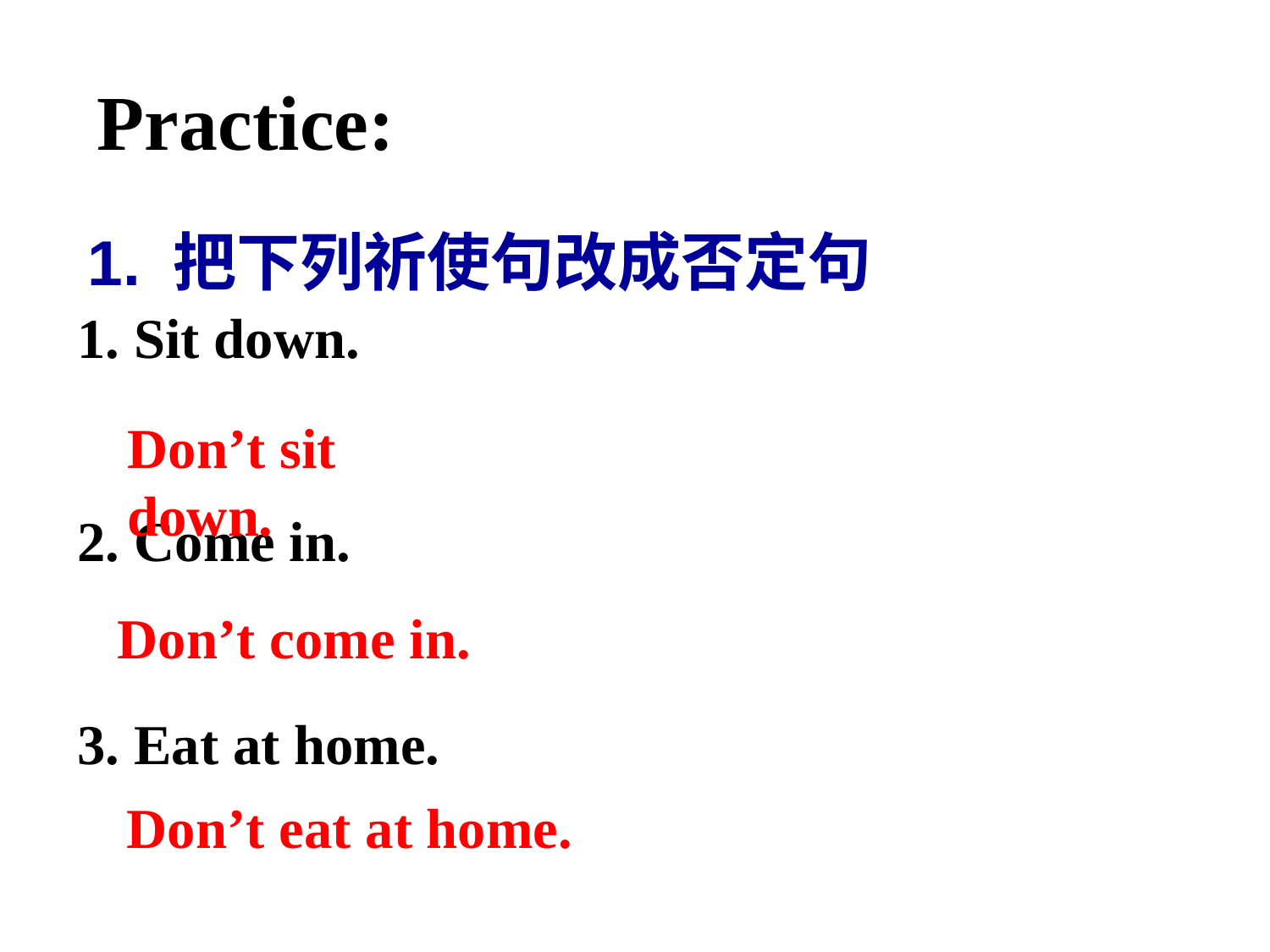

Practice:
1. 把下列祈使句改成否定句
1. Sit down.

2. Come in.

3. Eat at home.

Don’t sit down.
Don’t come in.
Don’t eat at home.